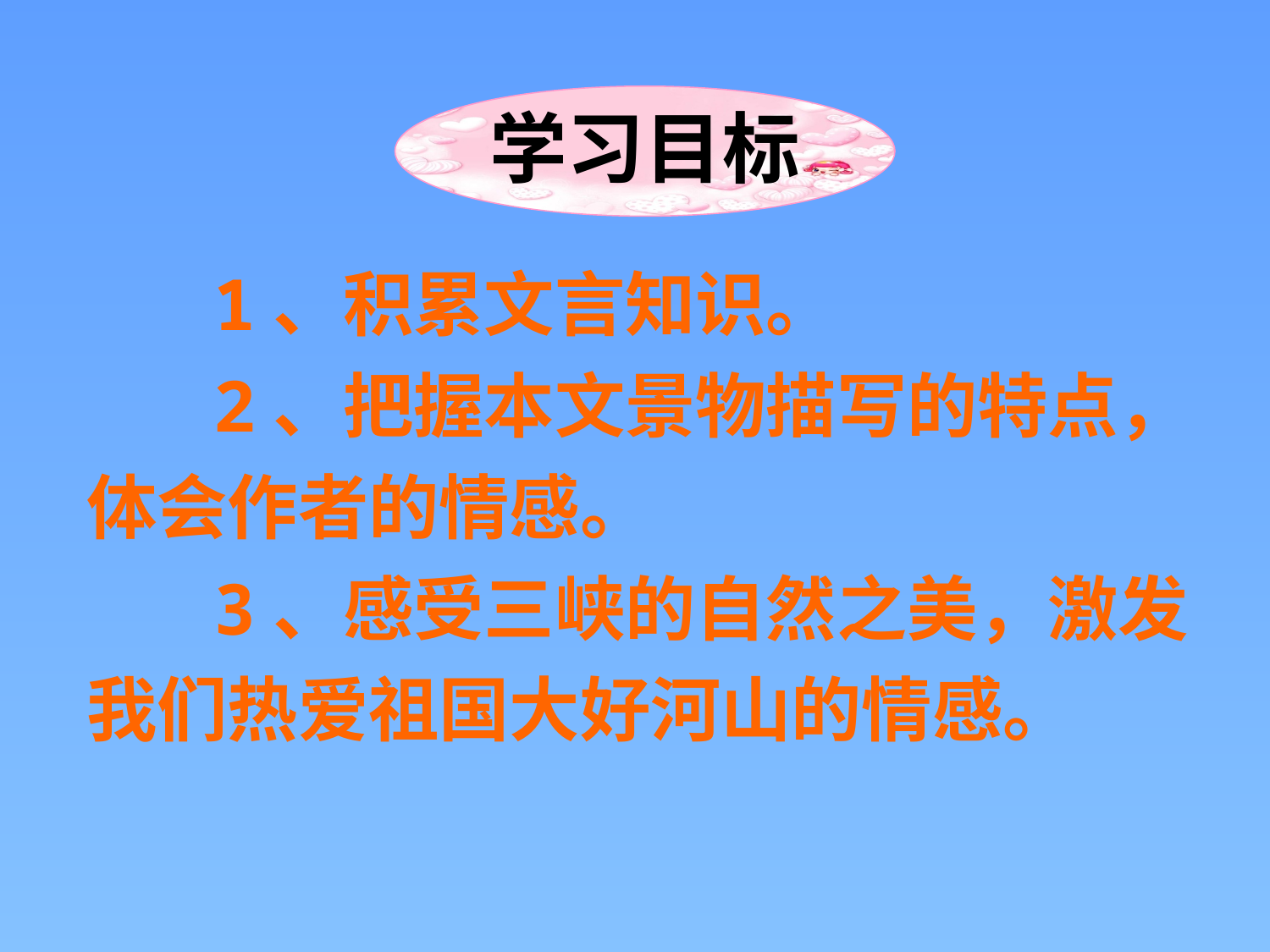

学习目标
   1、积累文言知识。
   2、把握本文景物描写的特点，
体会作者的情感。
   3、感受三峡的自然之美，激发
我们热爱祖国大好河山的情感。